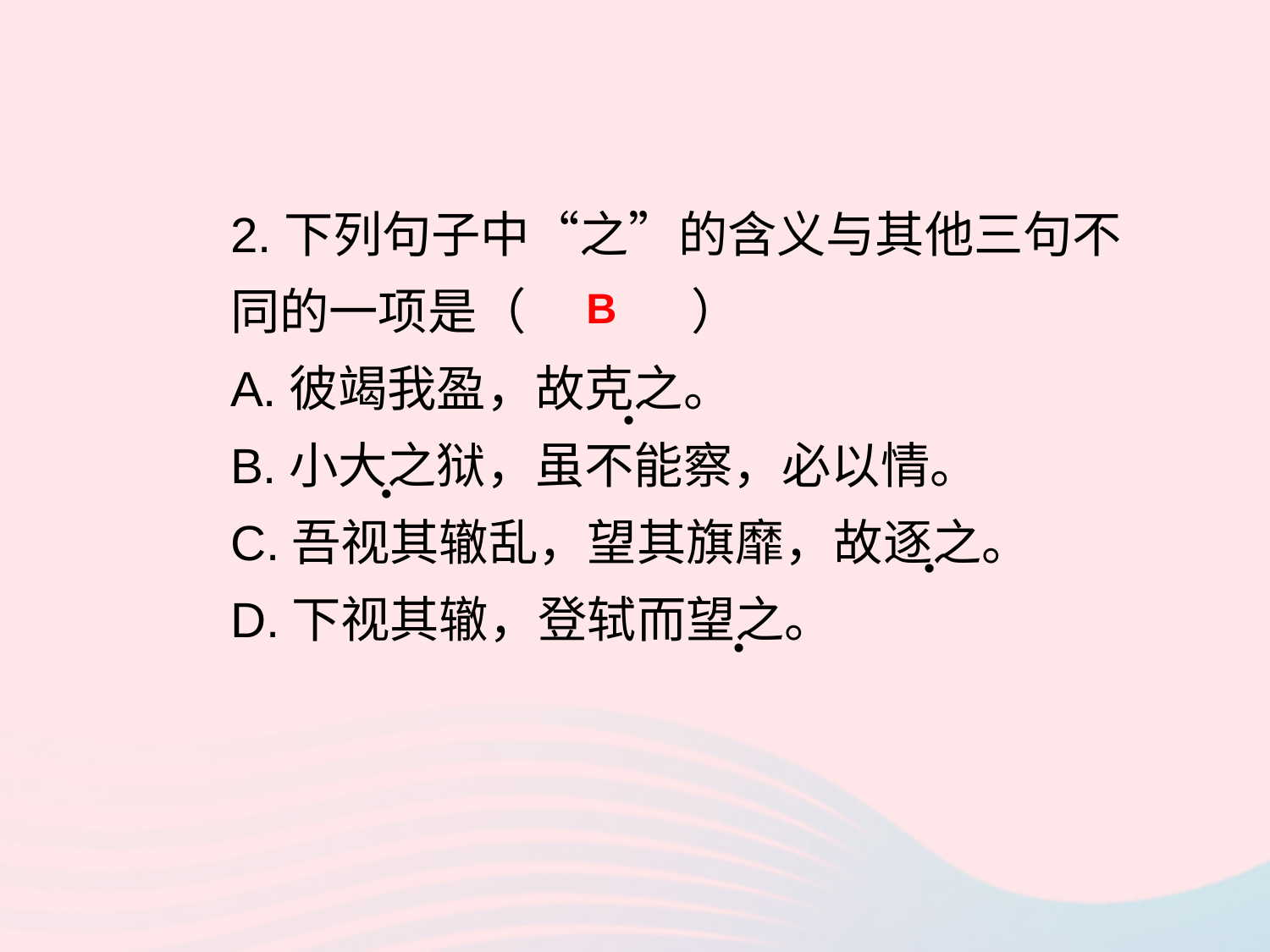

2.下列句子中“之”的含义与其他三句不同的一项是（               ）
A.彼竭我盈，故克之。
B.小大之狱，虽不能察，必以情。
C.吾视其辙乱，望其旗靡，故逐之。
D.下视其辙，登轼而望之。
B
•
•
•
•